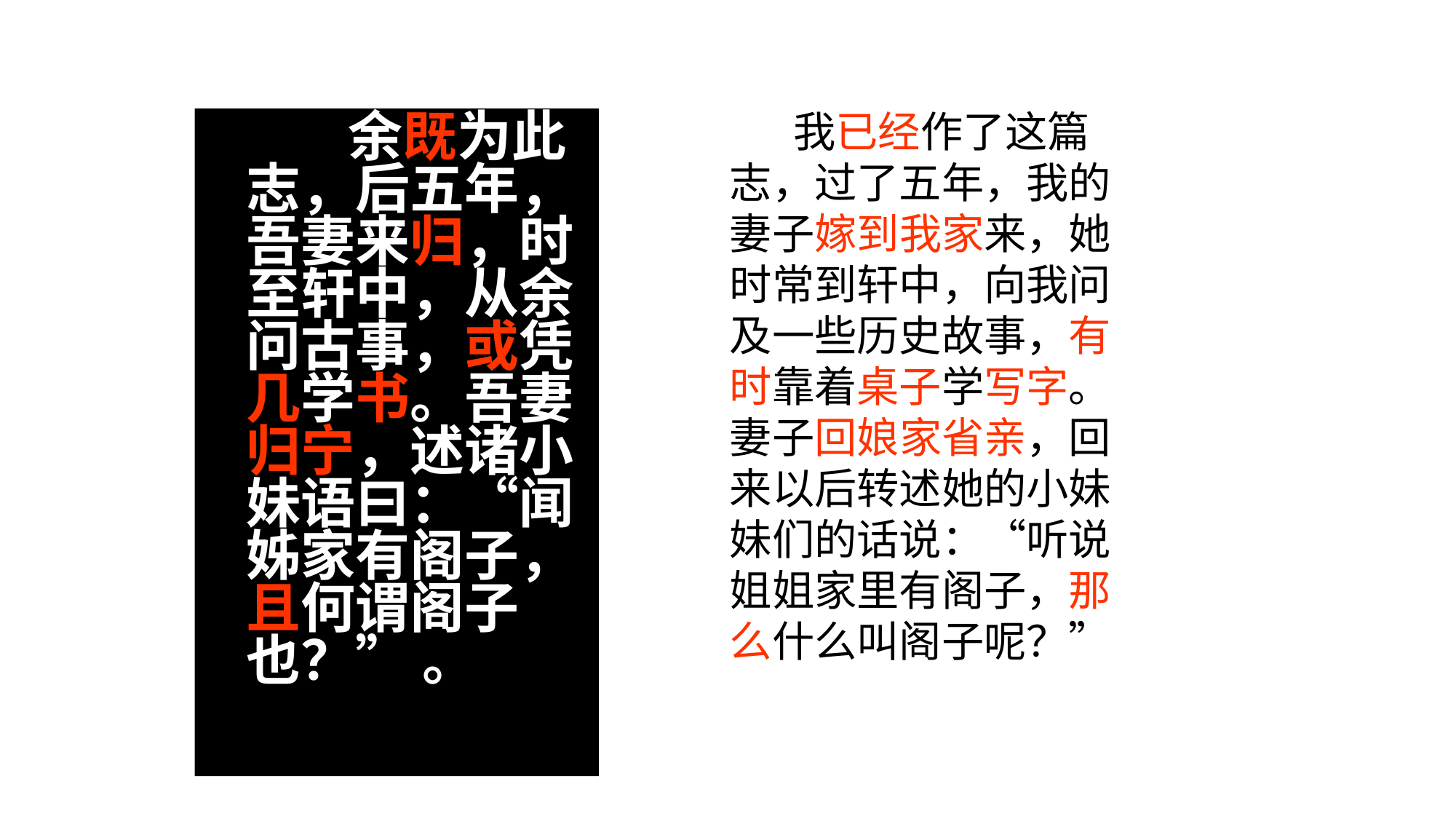

我已经作了这篇志，过了五年，我的妻子嫁到我家来，她时常到轩中，向我问及一些历史故事，有时靠着桌子学写字。妻子回娘家省亲，回来以后转述她的小妹妹们的话说：“听说姐姐家里有阁子，那么什么叫阁子呢？”
            余既为此志，后五年，吾妻来归，时至轩中，从余问古事，或凭几学书。吾妻归宁，述诸小妹语曰：“闻姊家有阁子，且何谓阁子也？” 。